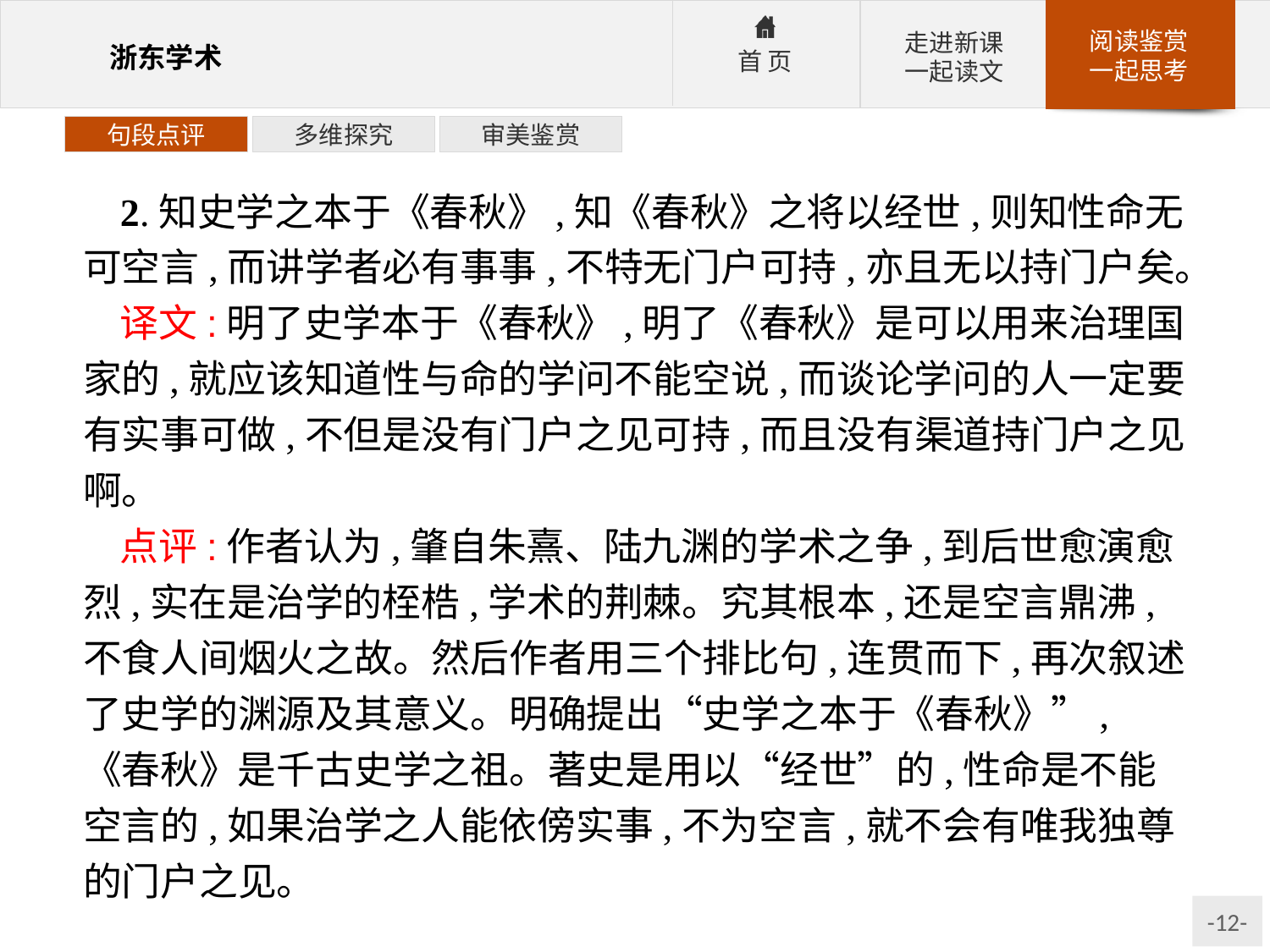

句段点评
多维探究
审美鉴赏
2.知史学之本于《春秋》,知《春秋》之将以经世,则知性命无可空言,而讲学者必有事事,不特无门户可持,亦且无以持门户矣。
译文:明了史学本于《春秋》,明了《春秋》是可以用来治理国家的,就应该知道性与命的学问不能空说,而谈论学问的人一定要有实事可做,不但是没有门户之见可持,而且没有渠道持门户之见啊。
点评:作者认为,肇自朱熹、陆九渊的学术之争,到后世愈演愈烈,实在是治学的桎梏,学术的荆棘。究其根本,还是空言鼎沸,不食人间烟火之故。然后作者用三个排比句,连贯而下,再次叙述了史学的渊源及其意义。明确提出“史学之本于《春秋》”,《春秋》是千古史学之祖。著史是用以“经世”的,性命是不能空言的,如果治学之人能依傍实事,不为空言,就不会有唯我独尊的门户之见。